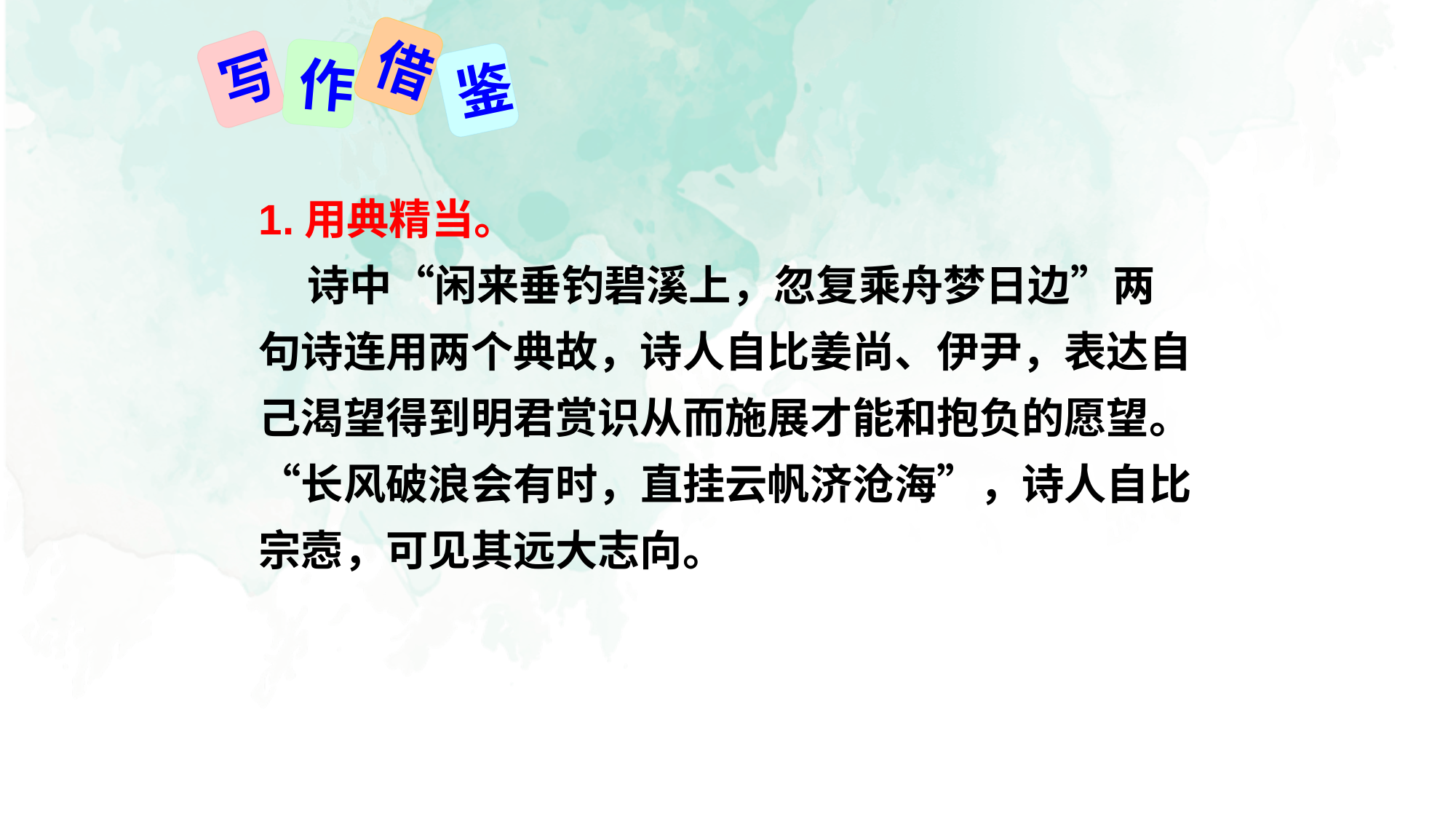

借
写
作
鉴
1.用典精当。
    诗中“闲来垂钓碧溪上，忽复乘舟梦日边”两句诗连用两个典故，诗人自比姜尚、伊尹，表达自己渴望得到明君赏识从而施展才能和抱负的愿望。“长风破浪会有时，直挂云帆济沧海”，诗人自比宗悫，可见其远大志向。